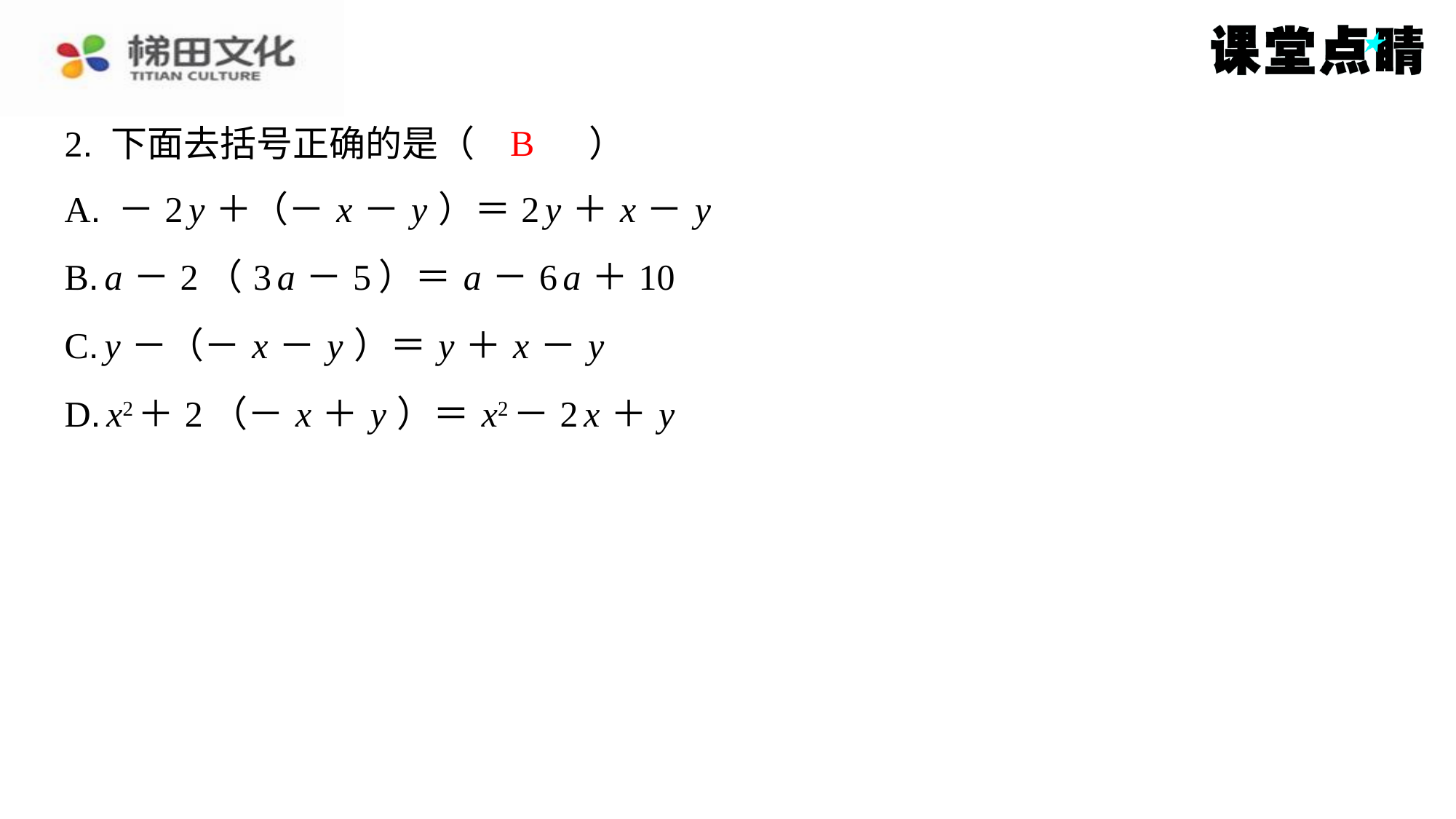

B
2. 下面去括号正确的是（　B　）
| A. －2 y ＋（－ x － y ）＝2 y ＋ x － y |
| --- |
| B. a －2（3 a －5）＝ a －6 a ＋10 |
| C. y －（－ x － y ）＝ y ＋ x － y |
| D. x2＋2（－ x ＋ y ）＝ x2－2 x ＋ y |